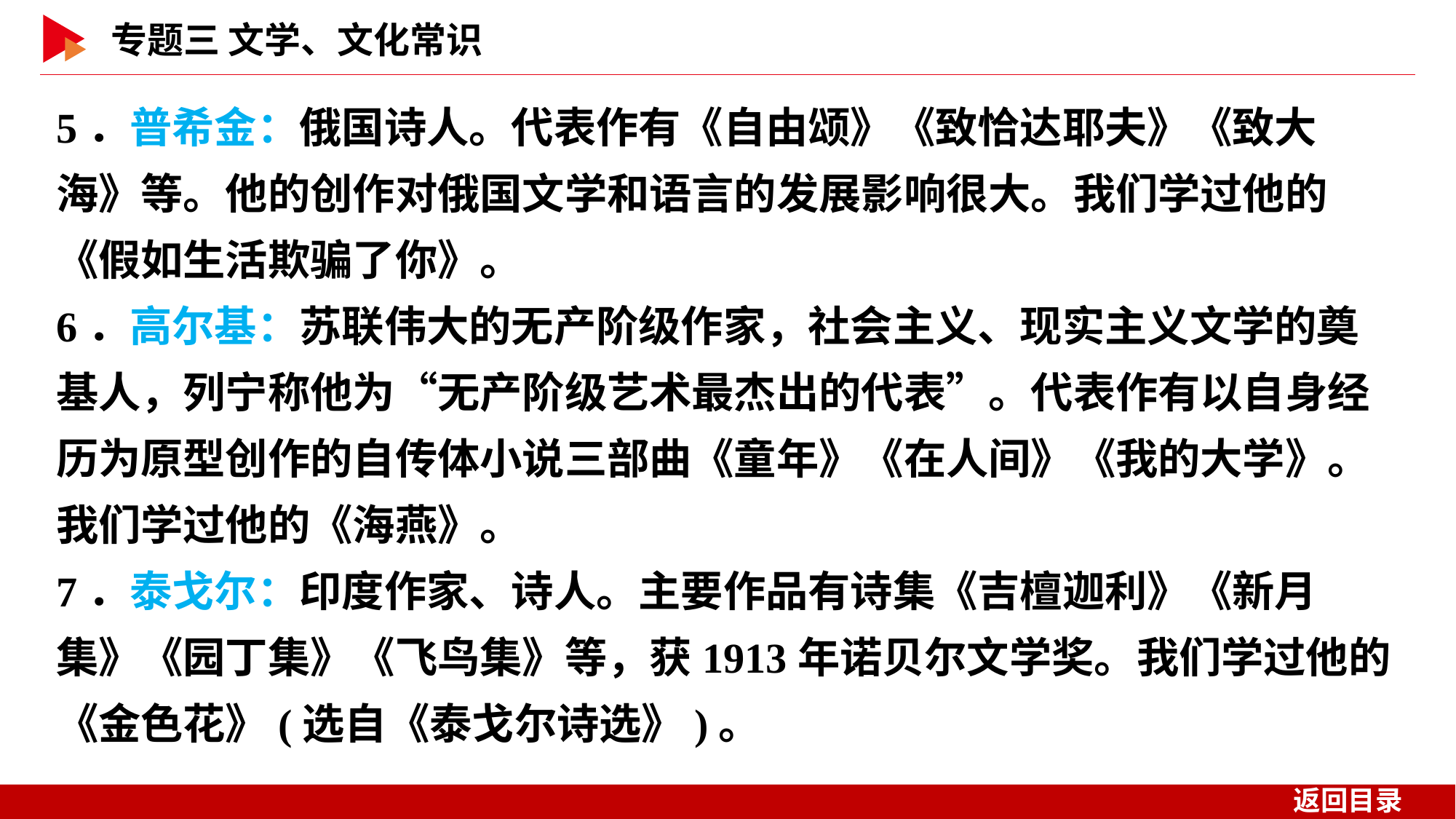

5．普希金：俄国诗人。代表作有《自由颂》《致恰达耶夫》《致大海》等。他的创作对俄国文学和语言的发展影响很大。我们学过他的《假如生活欺骗了你》。
6．高尔基：苏联伟大的无产阶级作家，社会主义、现实主义文学的奠基人，列宁称他为“无产阶级艺术最杰出的代表”。代表作有以自身经历为原型创作的自传体小说三部曲《童年》《在人间》《我的大学》。我们学过他的《海燕》。
7．泰戈尔：印度作家、诗人。主要作品有诗集《吉檀迦利》《新月集》《园丁集》《飞鸟集》等，获1913年诺贝尔文学奖。我们学过他的《金色花》(选自《泰戈尔诗选》)。